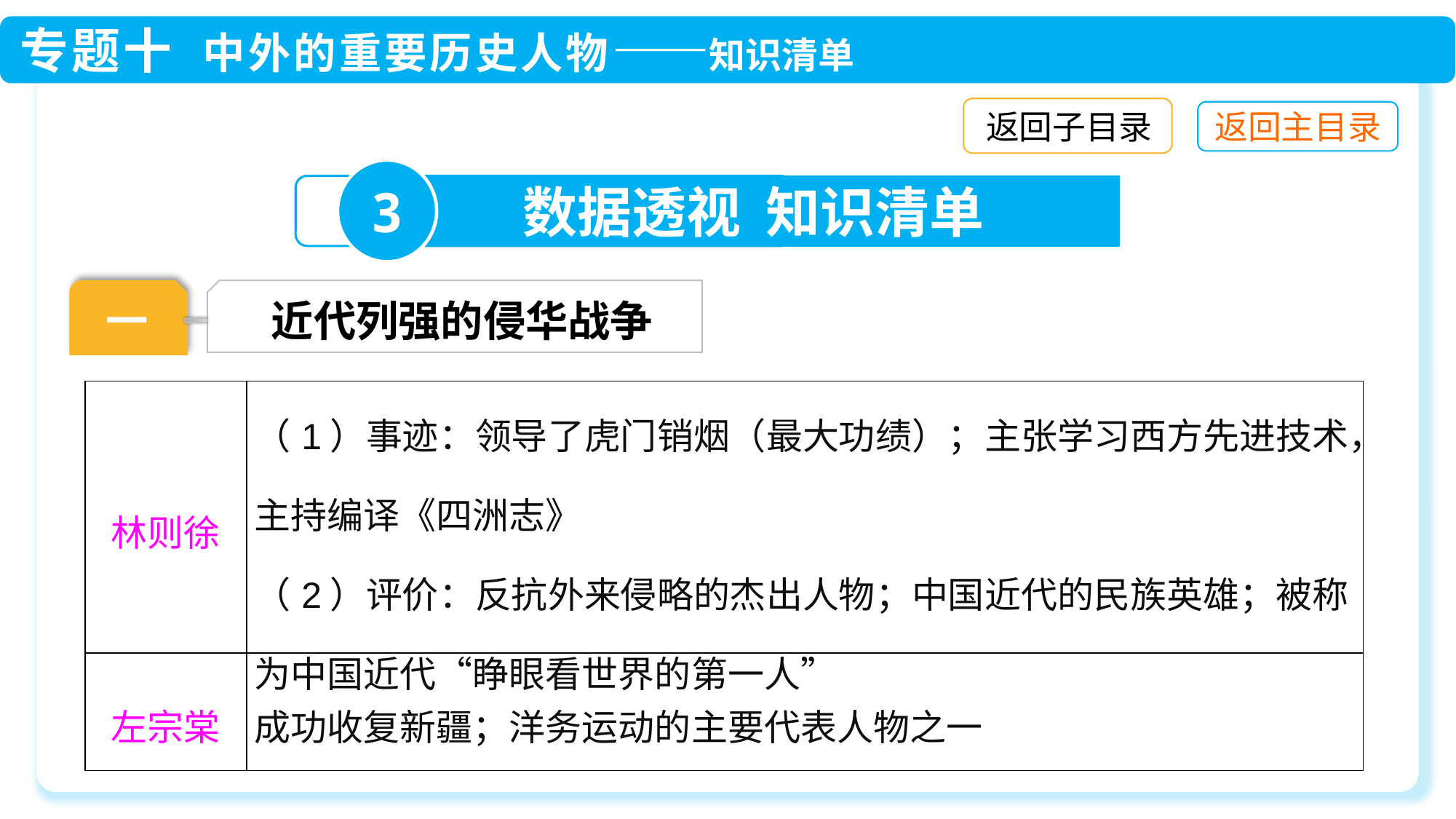

返回子目录
3

数据透视  知识清单
一
近代列强的侵华战争

| 林则徐 | （1）事迹：领导了虎门销烟（最大功绩）；主张学习西方先进技术，主持编译《四洲志》 （2）评价：反抗外来侵略的杰出人物；中国近代的民族英雄；被称为中国近代“睁眼看世界的第一人” |
| --- | --- |
| 左宗棠 | 成功收复新疆；洋务运动的主要代表人物之一 |